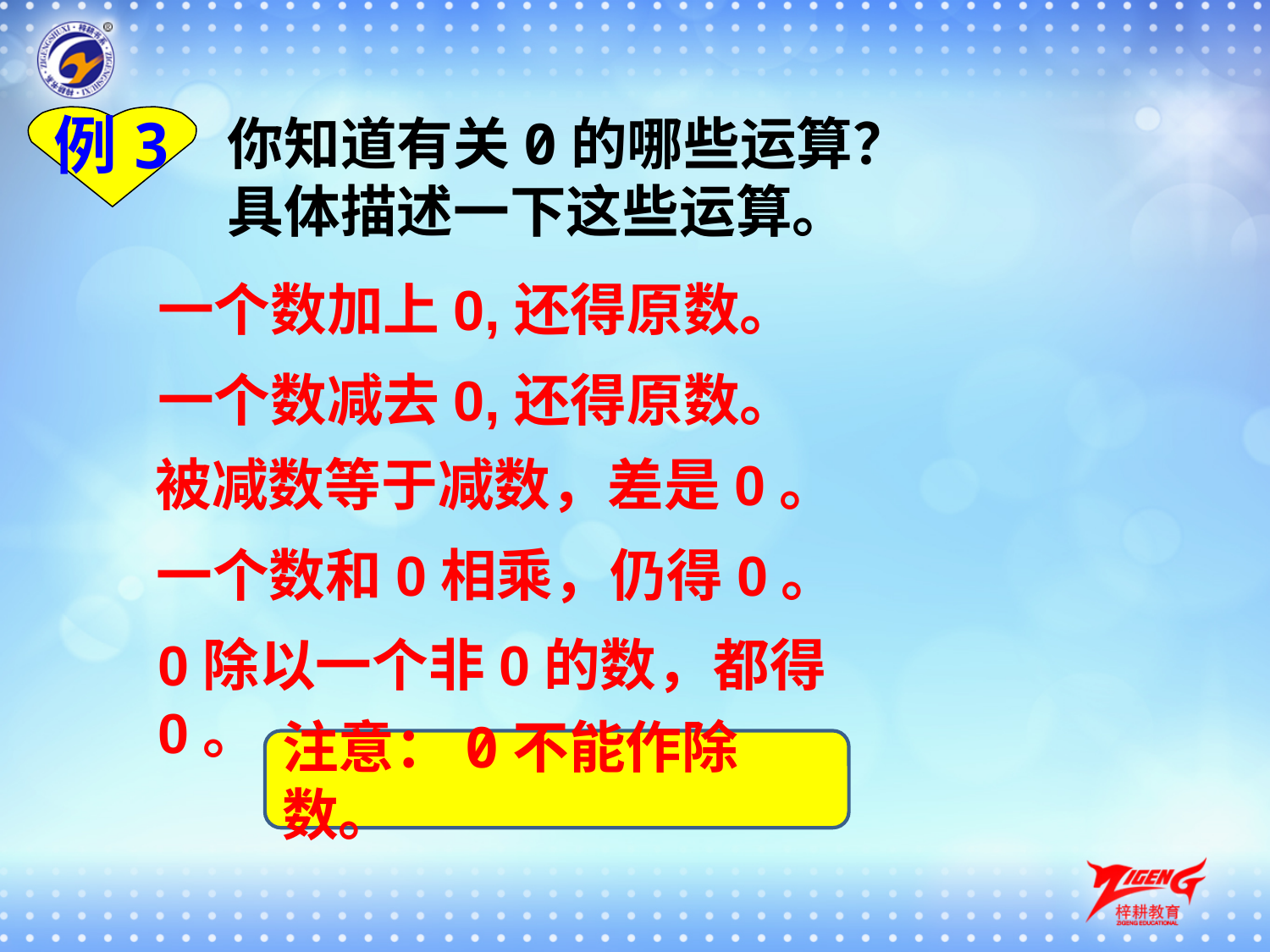

你知道有关0的哪些运算？具体描述一下这些运算。
例3
一个数加上0,还得原数。
一个数减去0,还得原数。
被减数等于减数，差是0。
一个数和0相乘，仍得0。
0除以一个非0的数，都得0。
注意：0不能作除数。